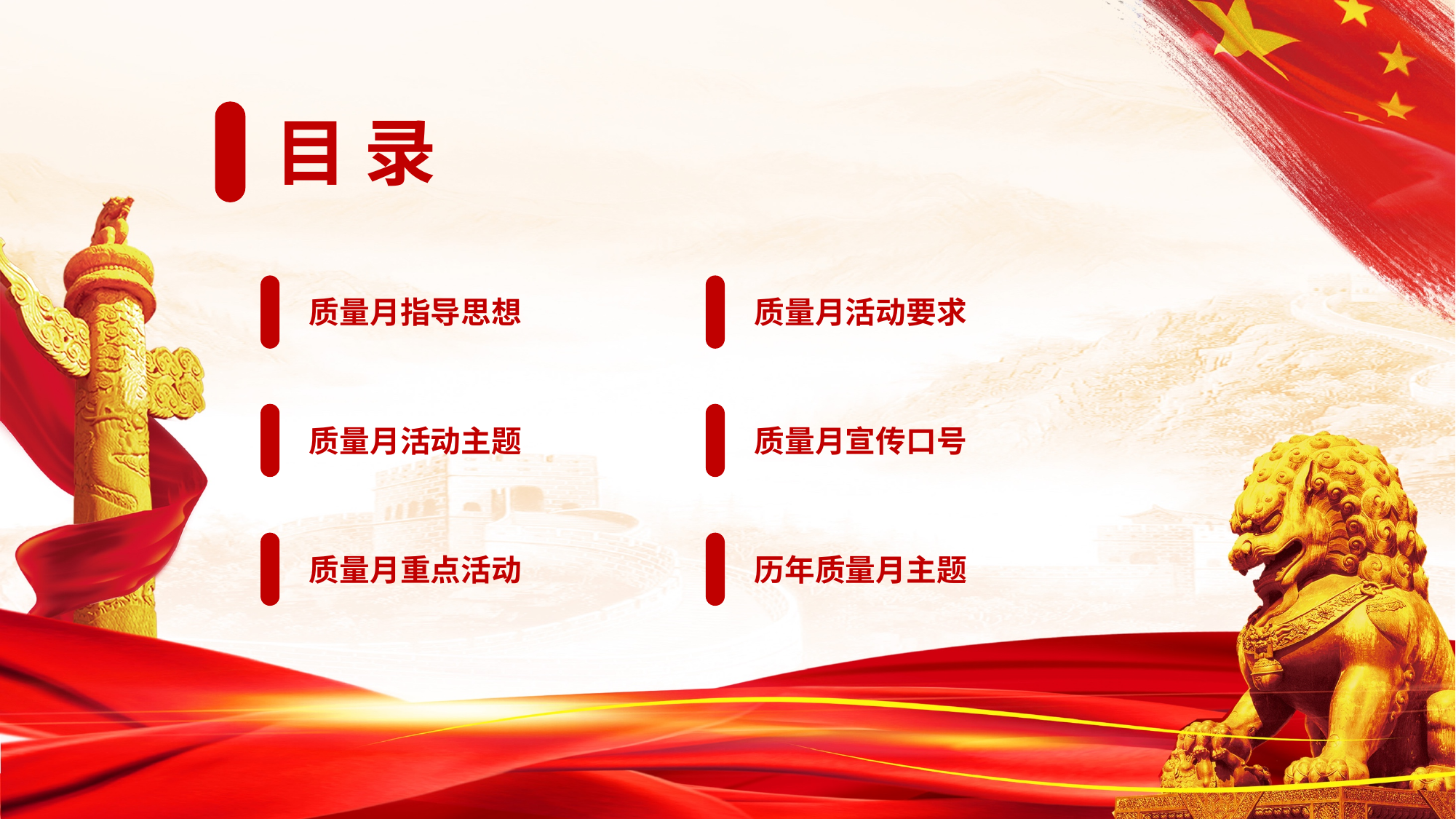

目 录

质量月指导思想

质量月活动要求

质量月活动主题

质量月宣传口号

质量月重点活动

历年质量月主题